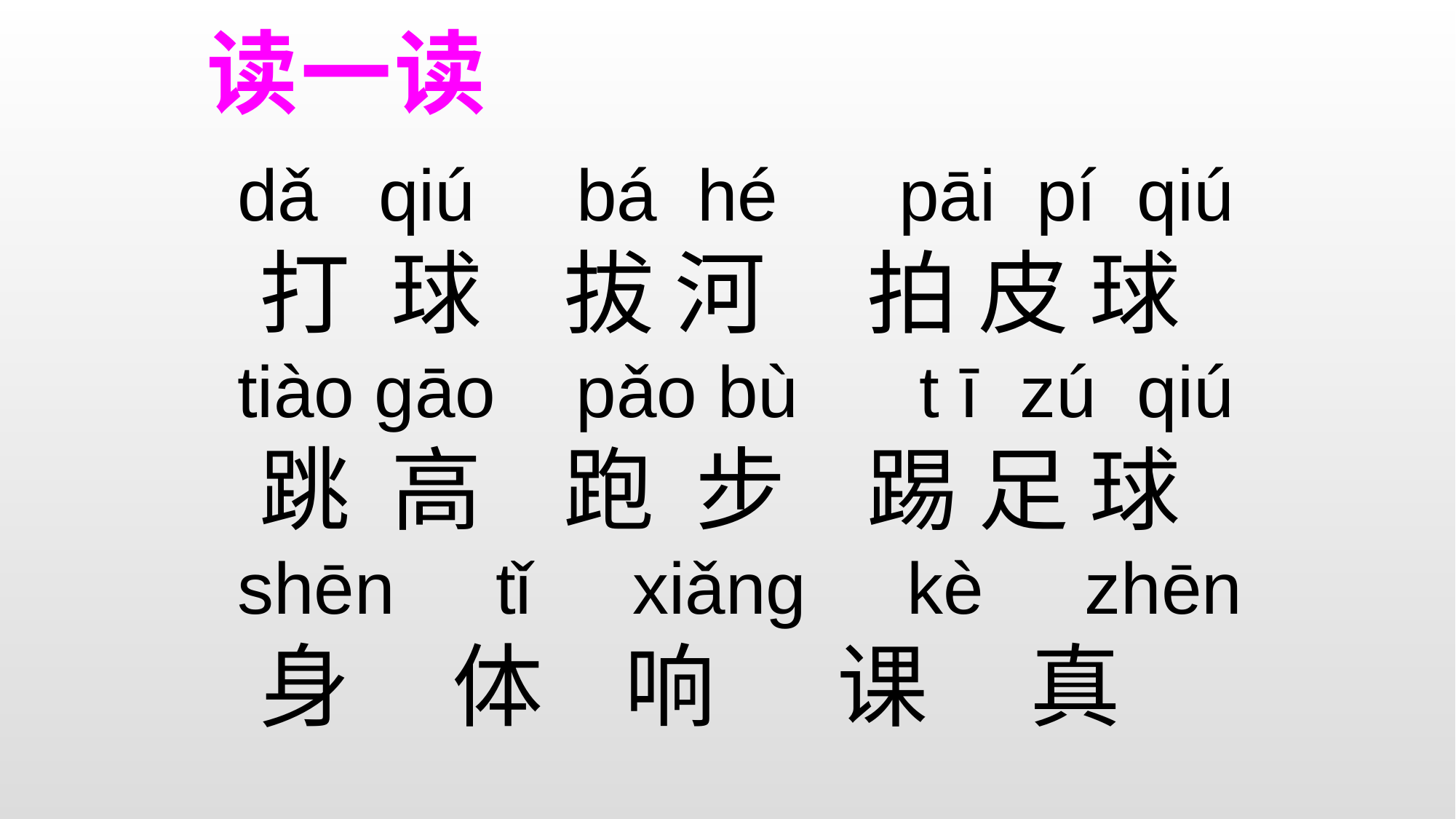

# 读一读
  dǎ   qiú     bá  hé      pāi  pí  qiú
  打  球    拔 河     拍 皮 球
  tiào gāo    pǎo bù      t ī  zú  qiú
  跳  高    跑  步    踢 足 球
  shēn     tǐ     xiǎng     kè     zhēn
  身     体    响      课     真